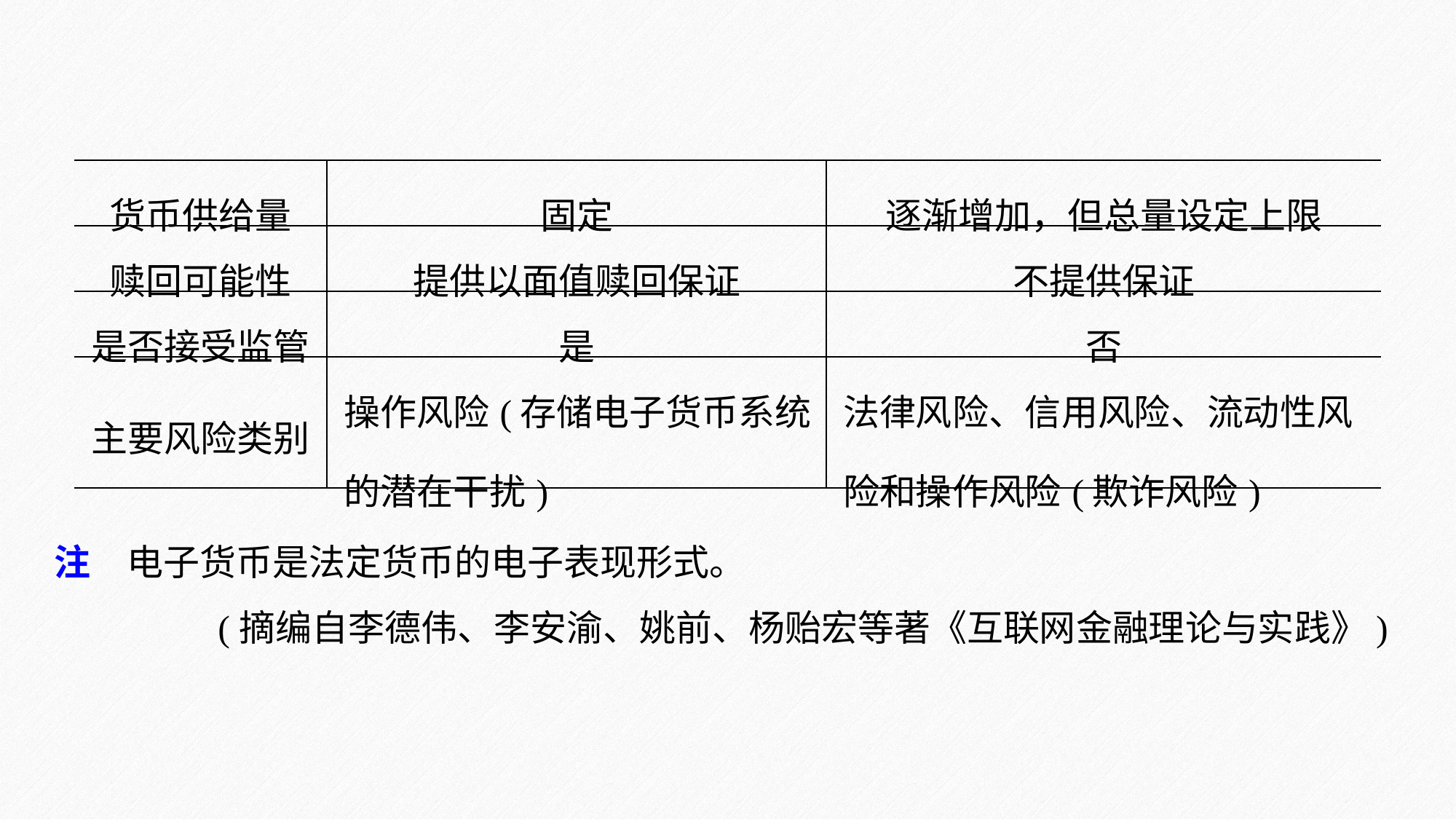

| 货币供给量 | 固定 | 逐渐增加，但总量设定上限 |
| --- | --- | --- |
| 赎回可能性 | 提供以面值赎回保证 | 不提供保证 |
| 是否接受监管 | 是 | 否 |
| 主要风险类别 | 操作风险(存储电子货币系统的潜在干扰) | 法律风险、信用风险、流动性风险和操作风险(欺诈风险) |
注　电子货币是法定货币的电子表现形式。
(摘编自李德伟、李安渝、姚前、杨贻宏等著《互联网金融理论与实践》)